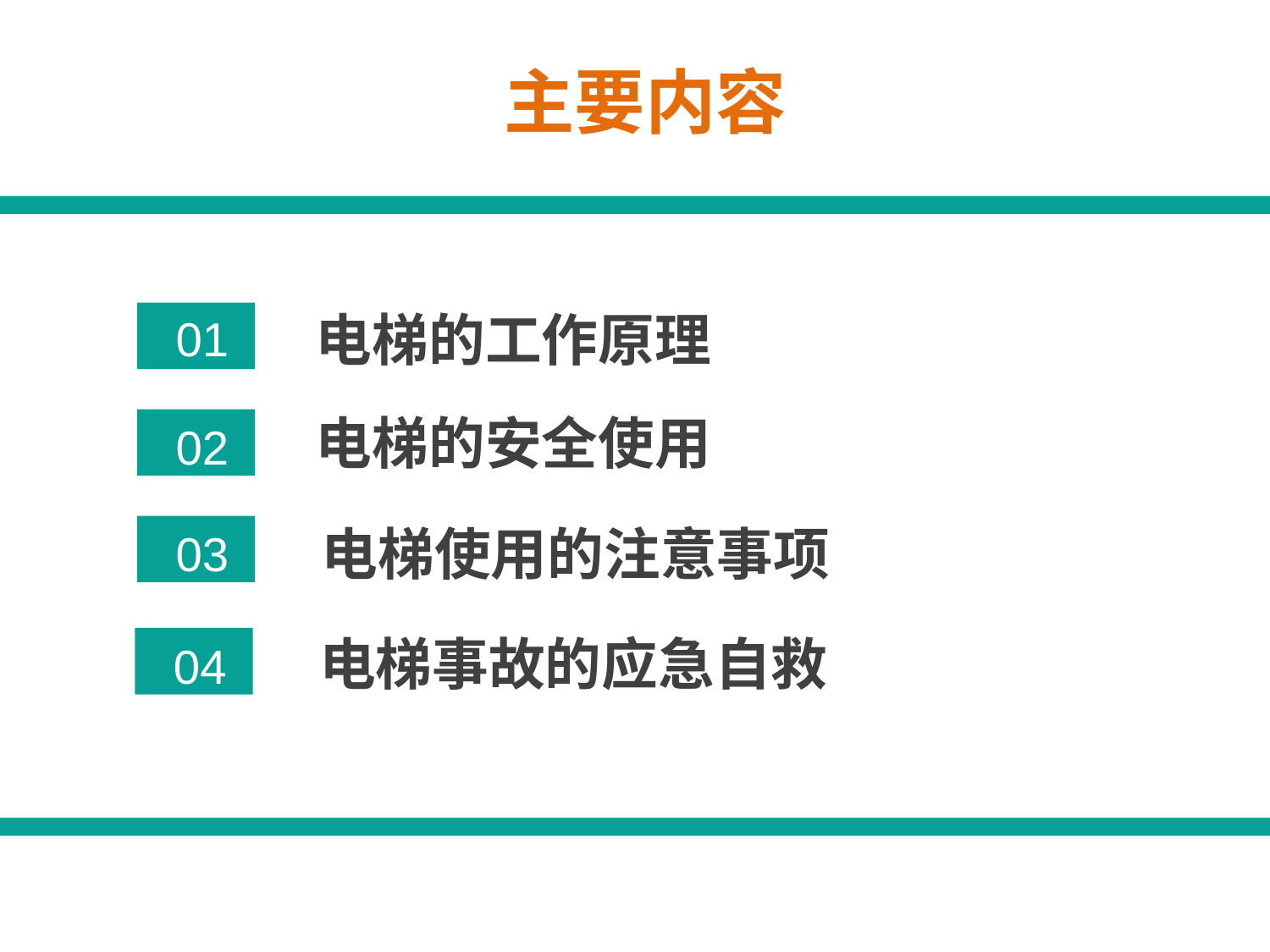

主要内容

电梯的工作原理
01

电梯的安全使用

02
电梯使用的注意事项
03

电梯事故的应急自救
04